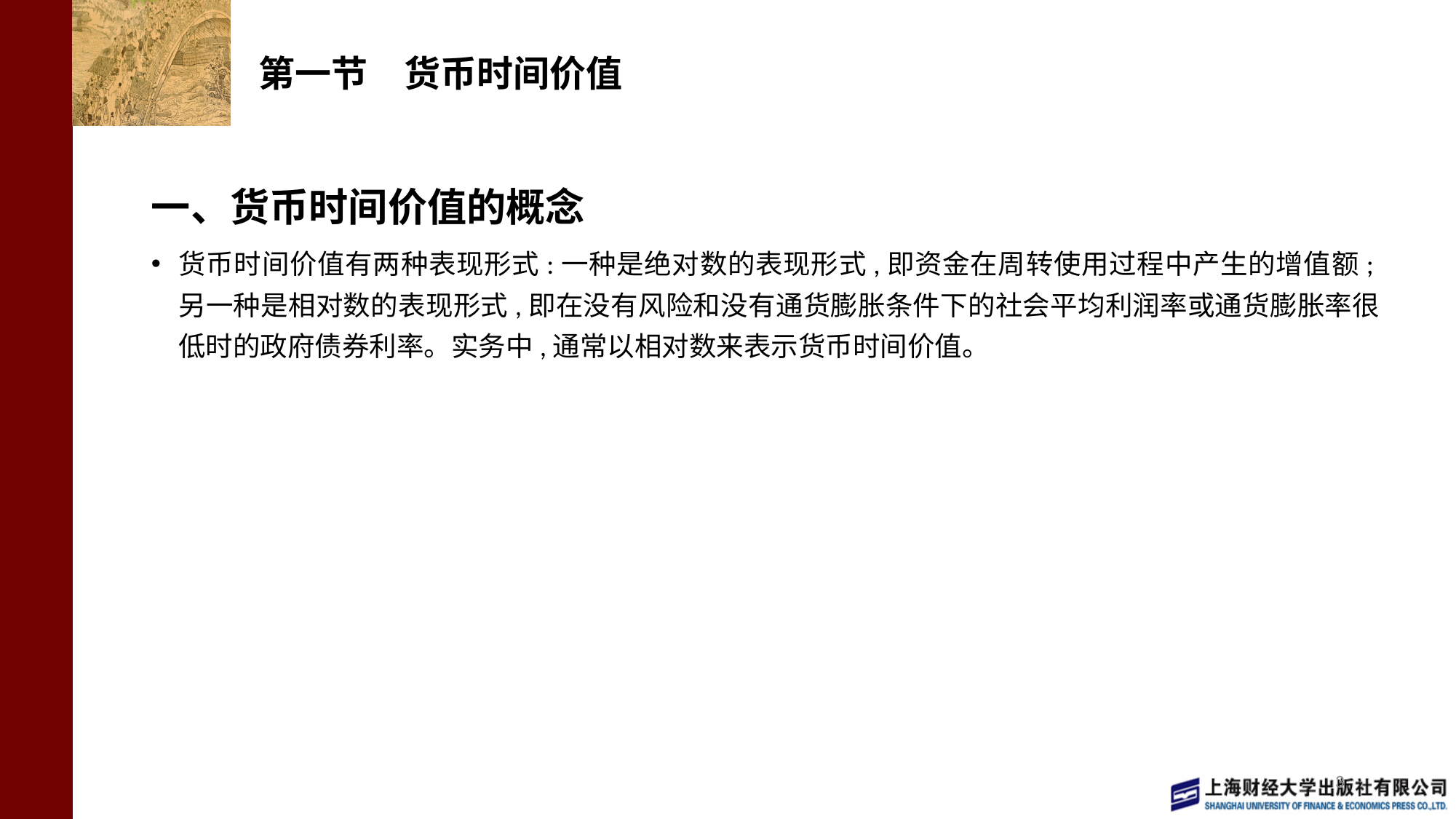

# 第一节　货币时间价值
一、货币时间价值的概念
货币时间价值有两种表现形式:一种是绝对数的表现形式,即资金在周转使用过程中产生的增值额;另一种是相对数的表现形式,即在没有风险和没有通货膨胀条件下的社会平均利润率或通货膨胀率很低时的政府债券利率。实务中,通常以相对数来表示货币时间价值。

3